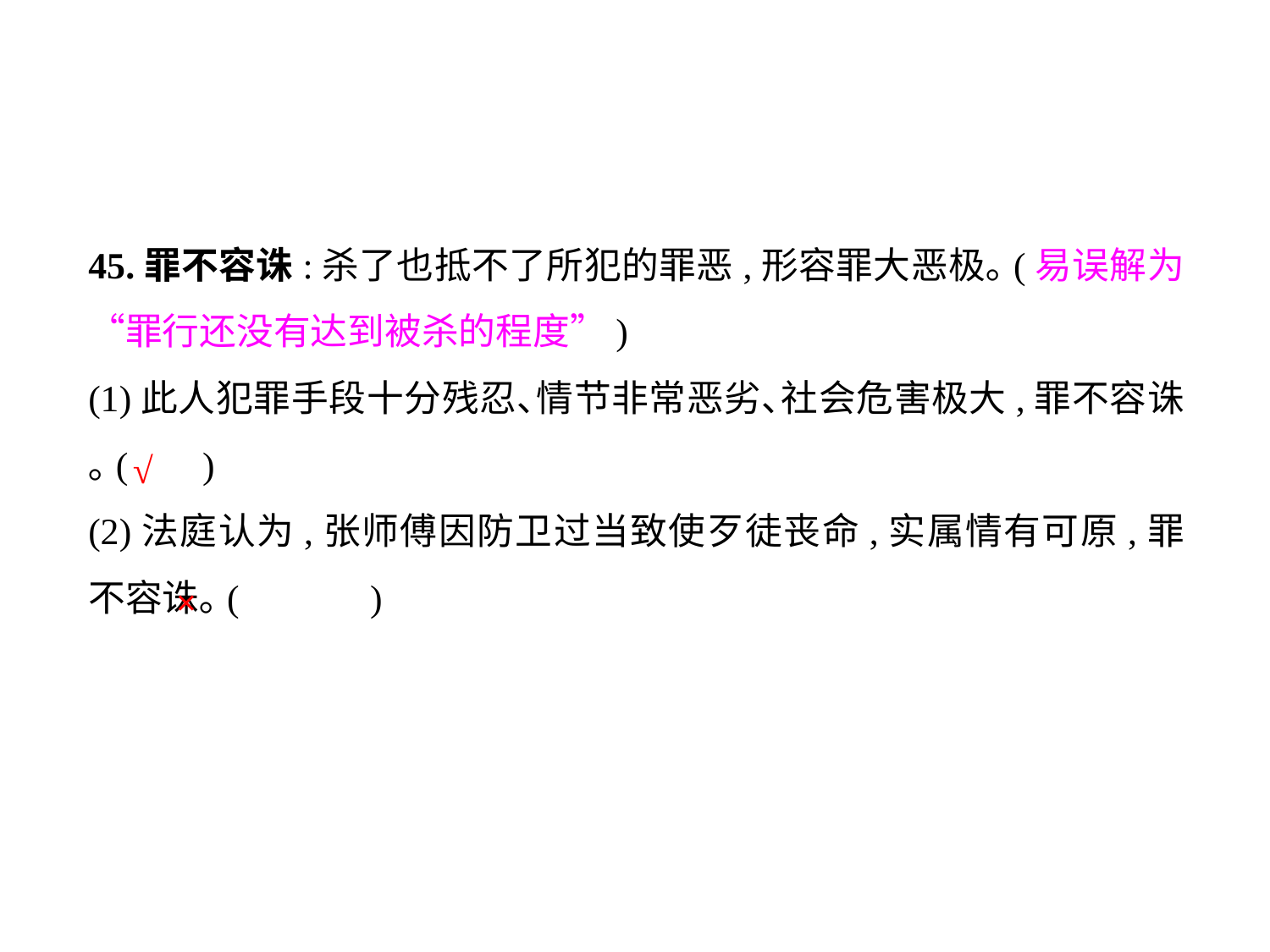

45.罪不容诛:杀了也抵不了所犯的罪恶,形容罪大恶极｡(易误解为“罪行还没有达到被杀的程度”)
(1)此人犯罪手段十分残忍､情节非常恶劣､社会危害极大,罪不容诛｡(        )
(2)法庭认为,张师傅因防卫过当致使歹徒丧命,实属情有可原,罪不容诛｡(	   )
√
×